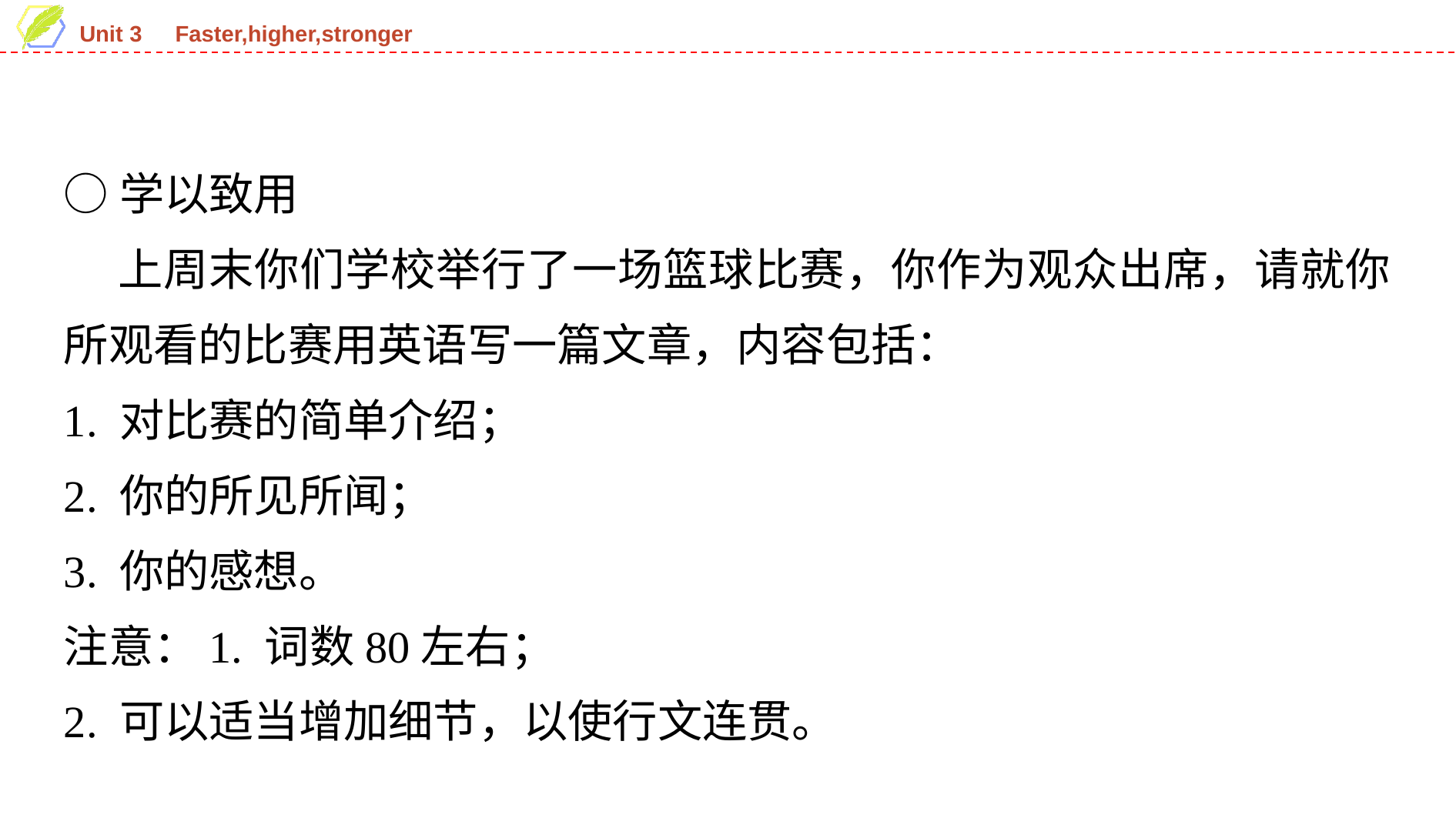

○学以致用
    上周末你们学校举行了一场篮球比赛，你作为观众出席，请就你所观看的比赛用英语写一篇文章，内容包括：
1. 对比赛的简单介绍；
2. 你的所见所闻；
3. 你的感想。
注意：1. 词数80左右；
2. 可以适当增加细节，以使行文连贯。